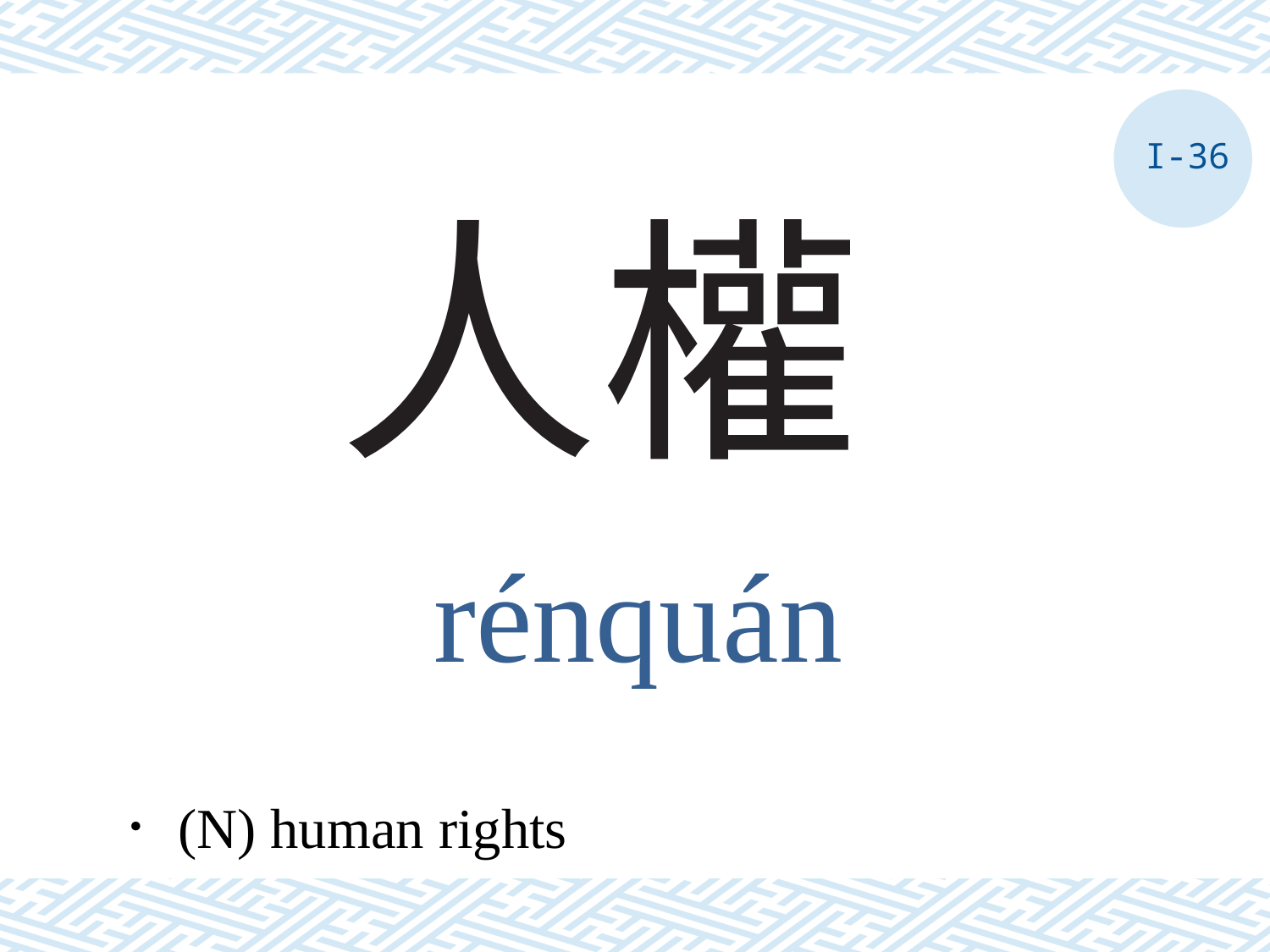

I-36
# 人權
rénquán
．(N) human rights